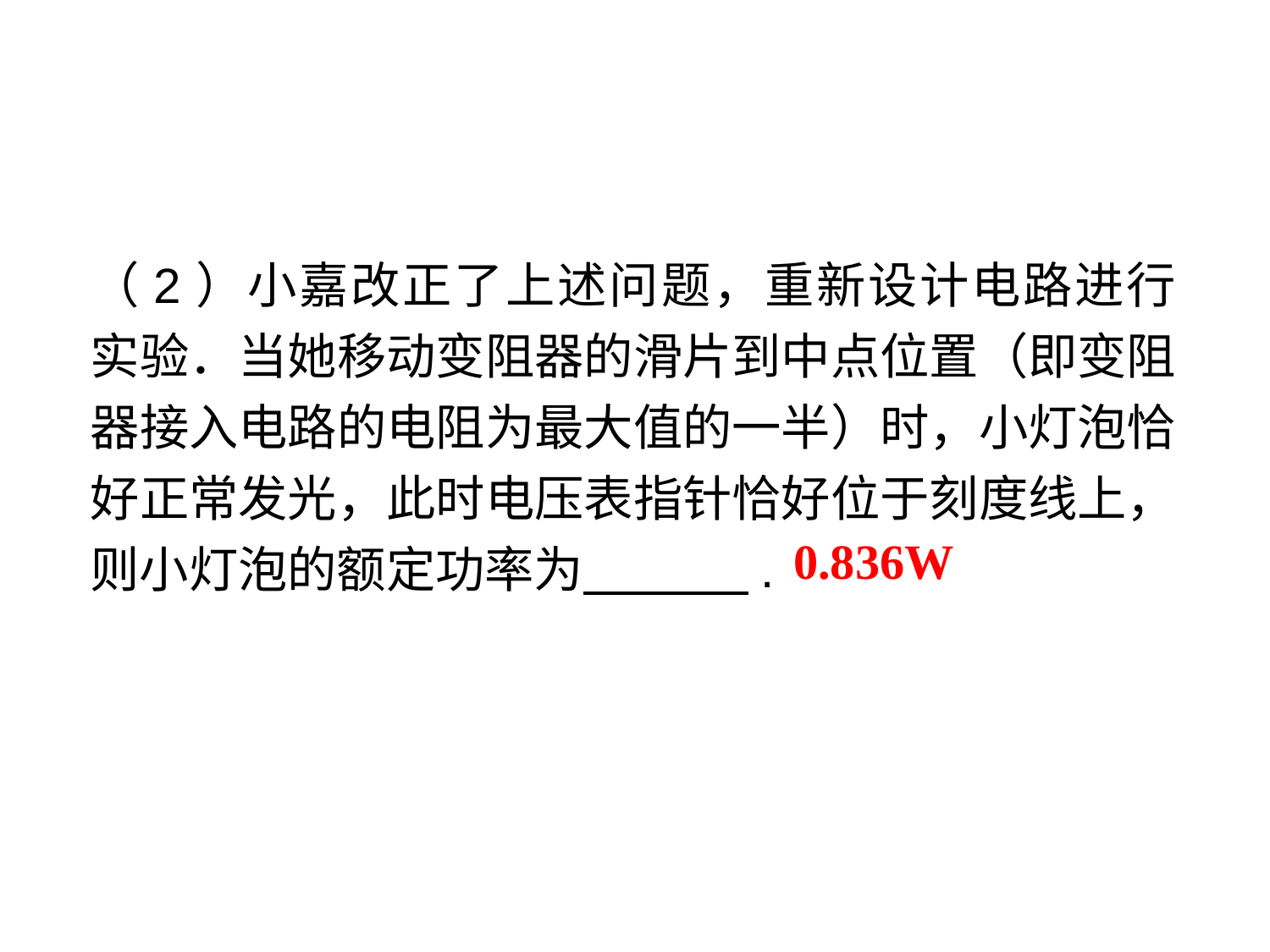

（2）小嘉改正了上述问题，重新设计电路进行实验．当她移动变阻器的滑片到中点位置（即变阻器接入电路的电阻为最大值的一半）时，小灯泡恰好正常发光，此时电压表指针恰好位于刻度线上，则小灯泡的额定功率为               .
0.836W